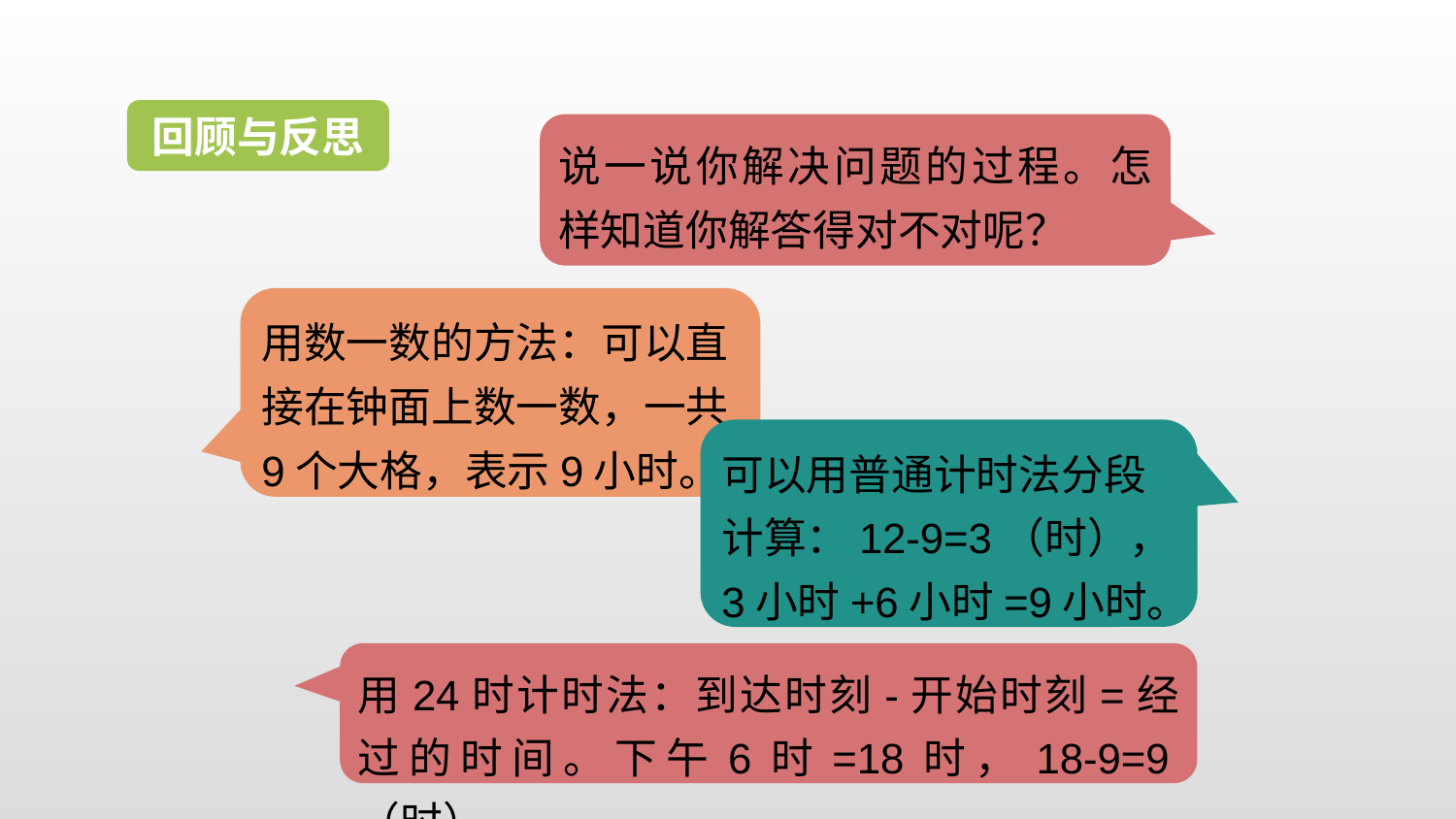

回顾与反思
说一说你解决问题的过程。怎样知道你解答得对不对呢？
用数一数的方法：可以直接在钟面上数一数，一共9个大格，表示9小时。
可以用普通计时法分段计算：12-9=3（时），
3小时+6小时=9小时。
用24时计时法：到达时刻-开始时刻=经过的时间。下午6时=18时，18-9=9（时）